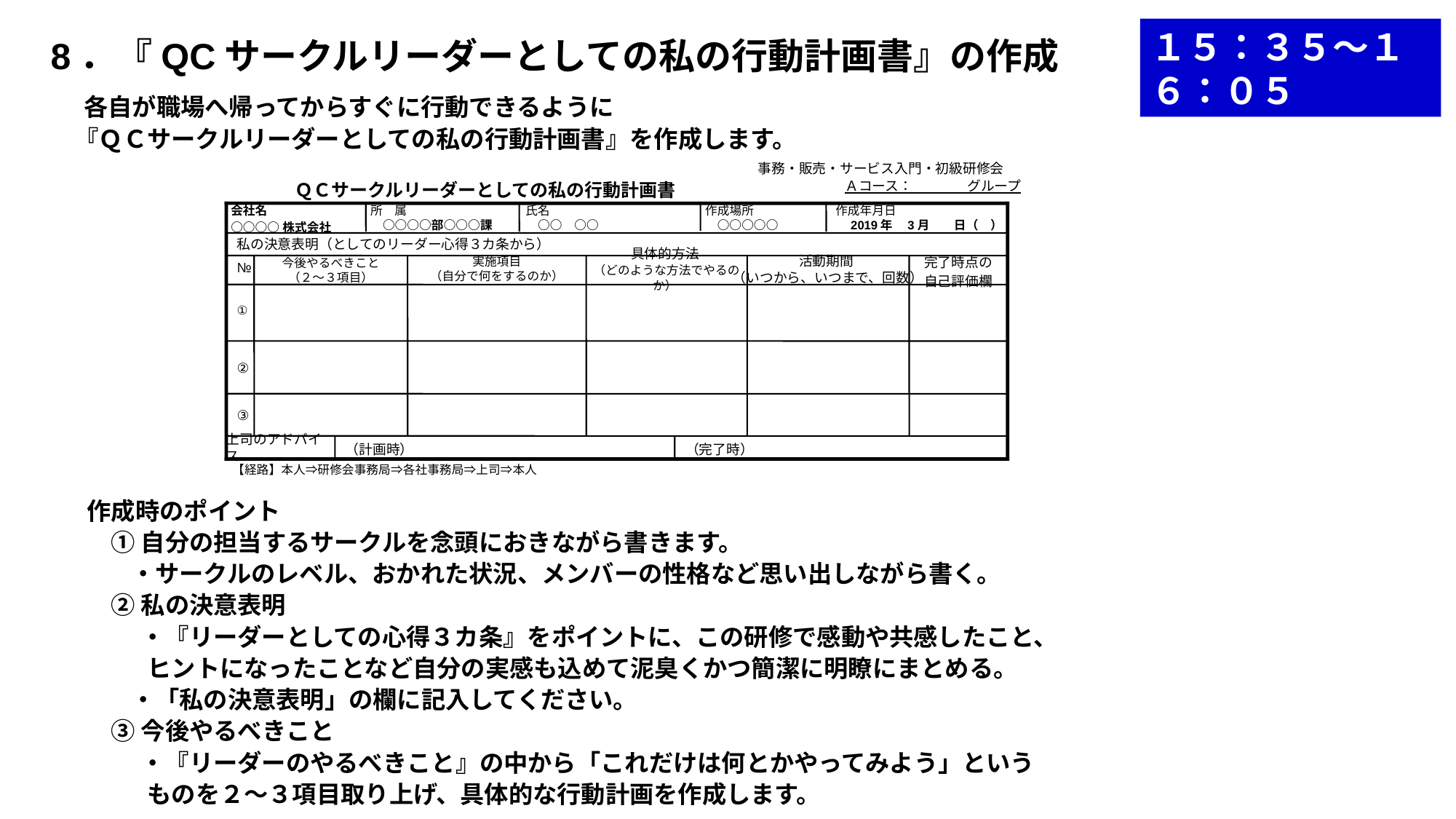

１５：３５～１６：０５
8．『QCサークルリーダーとしての私の行動計画書』の作成
   各自が職場へ帰ってからすぐに行動できるように
　『ＱＣサークルリーダーとしての私の行動計画書』を作成します。
事務・販売・サービス入門・初級研修会
ＱＣサークルリーダーとしての私の行動計画書
Ａコース：　　　　グループ

会社名
○○○○株式会社
所　属
　○○○○部○○○課
氏名
　○○　○○
作成場所
　○○○○○
作成年月日
　2019年　3月　　日（　）

私の決意表明（としてのリーダー心得３カ条から）

№

実施項目
（自分で何をするのか）
具体的方法
 （どのような方法でやるのか）
完了時点の
自己評価欄
今後やるべきこと
（２～３項目）
活動期間
 （いつから、いつまで、回数）
①

②

③

上司のアドバイス

（計画時）

（完了時）

【経路】本人⇒研修会事務局⇒各社事務局⇒上司⇒本人
作成時のポイント
　① 自分の担当するサークルを念頭におきながら書きます。
       ・サークルのレベル、おかれた状況、メンバーの性格など思い出しながら書く。
　② 私の決意表明
　　 ・『リーダーとしての心得３カ条』をポイントに、この研修で感動や共感したこと、
          ヒントになったことなど自分の実感も込めて泥臭くかつ簡潔に明瞭にまとめる。
       ・「私の決意表明」の欄に記入してください。
　③ 今後やるべきこと
　　 ・『リーダーのやるべきこと』の中から「これだけは何とかやってみよう」という
          ものを２～３項目取り上げ、具体的な行動計画を作成します。